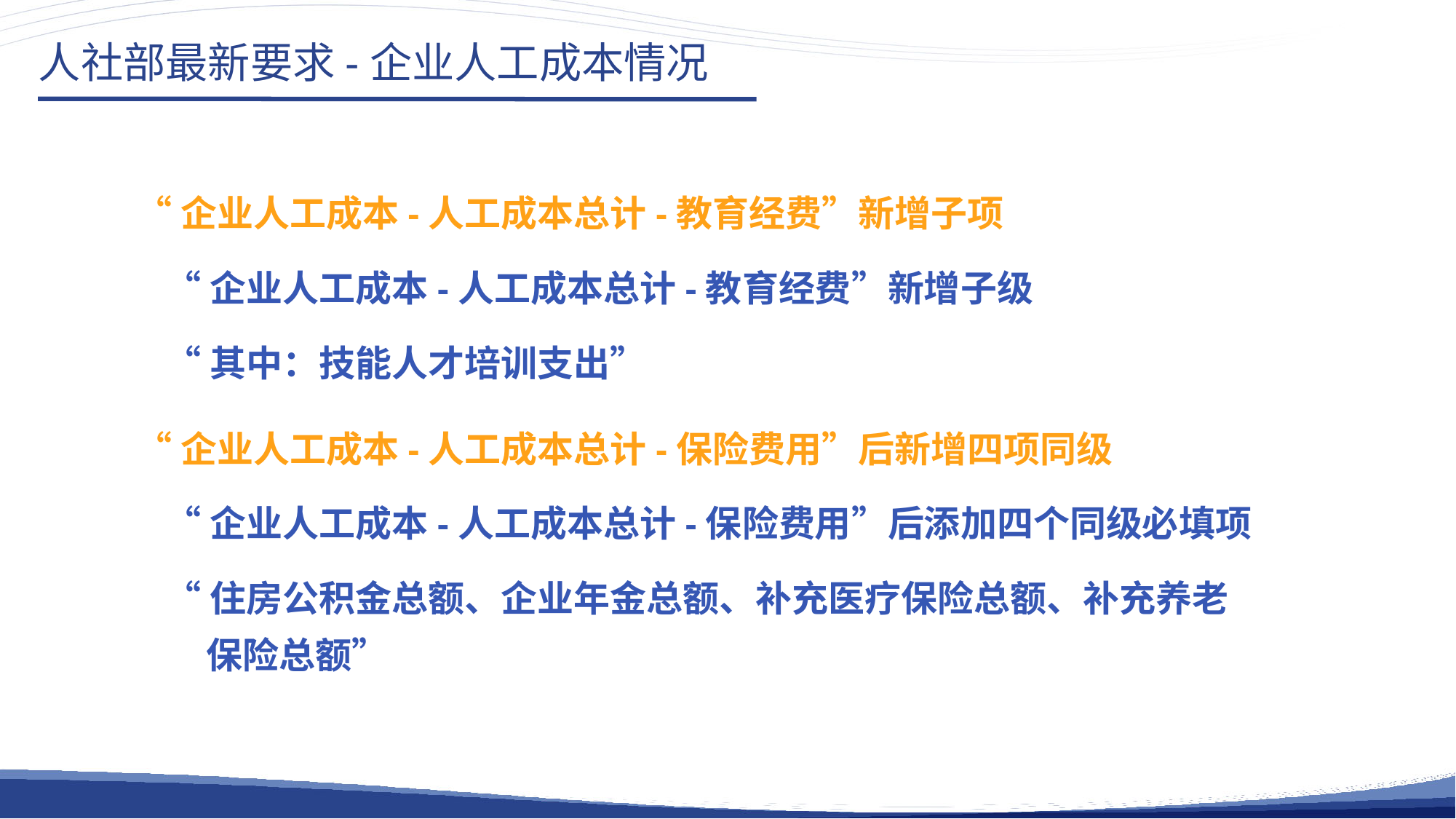

人社部最新要求-企业人工成本情况
“企业人工成本-人工成本总计-教育经费”新增子项
“企业人工成本-人工成本总计-教育经费”新增子级
“其中：技能人才培训支出”
“企业人工成本-人工成本总计-保险费用”后新增四项同级
“企业人工成本-人工成本总计-保险费用”后添加四个同级必填项
“住房公积金总额、企业年金总额、补充医疗保险总额、补充养老
    保险总额”